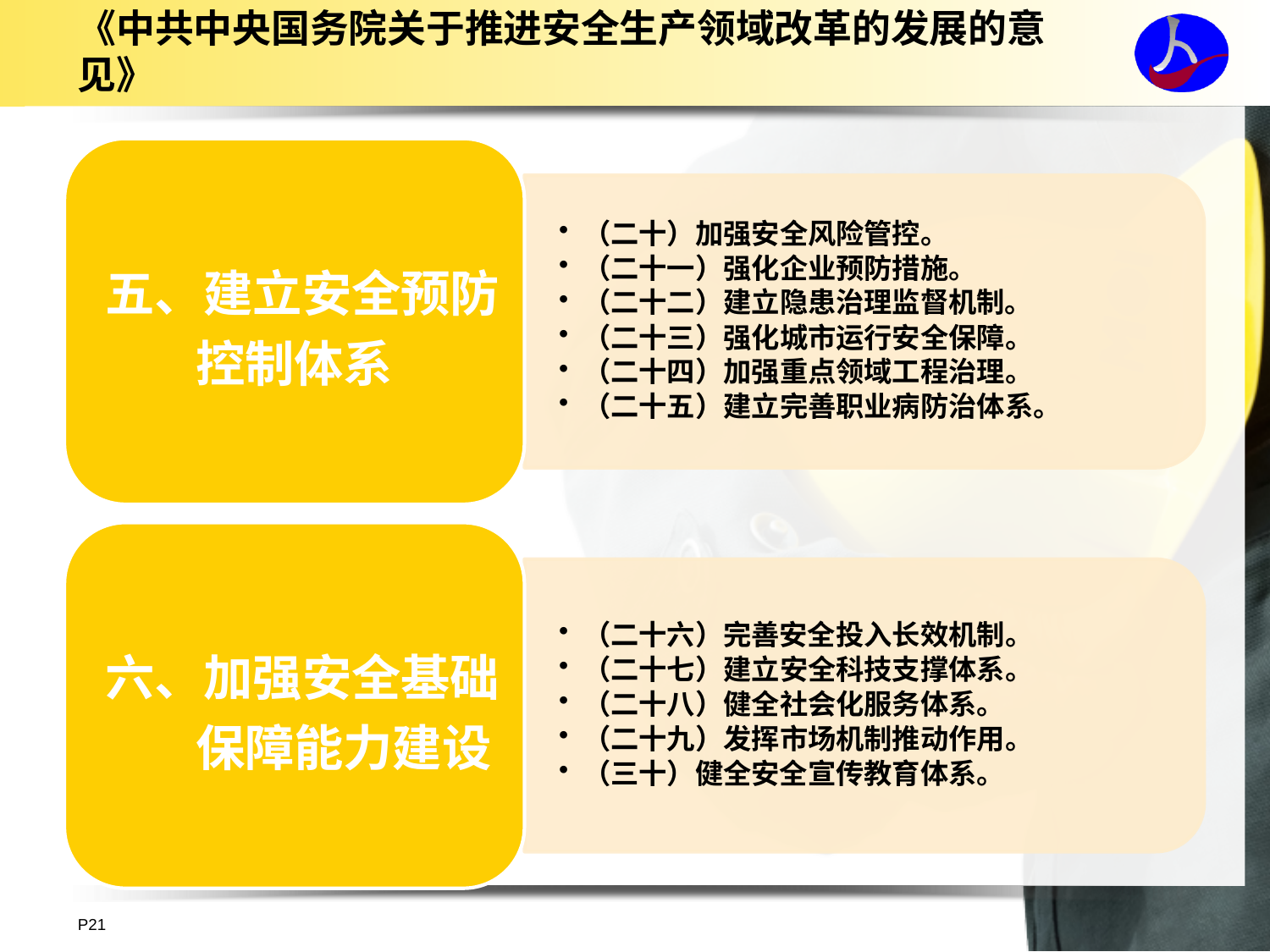

# 《中共中央国务院关于推进安全生产领域改革的发展的意见》

（二十）加强安全风险管控。
（二十一）强化企业预防措施。
（二十二）建立隐患治理监督机制。
（二十三）强化城市运行安全保障。
（二十四）加强重点领域工程治理。
（二十五）建立完善职业病防治体系。
五、建立安全预防
       控制体系
（二十六）完善安全投入长效机制。
（二十七）建立安全科技支撑体系。
（二十八）健全社会化服务体系。
（二十九）发挥市场机制推动作用。
（三十）健全安全宣传教育体系。
六、加强安全基础
       保障能力建设
P21